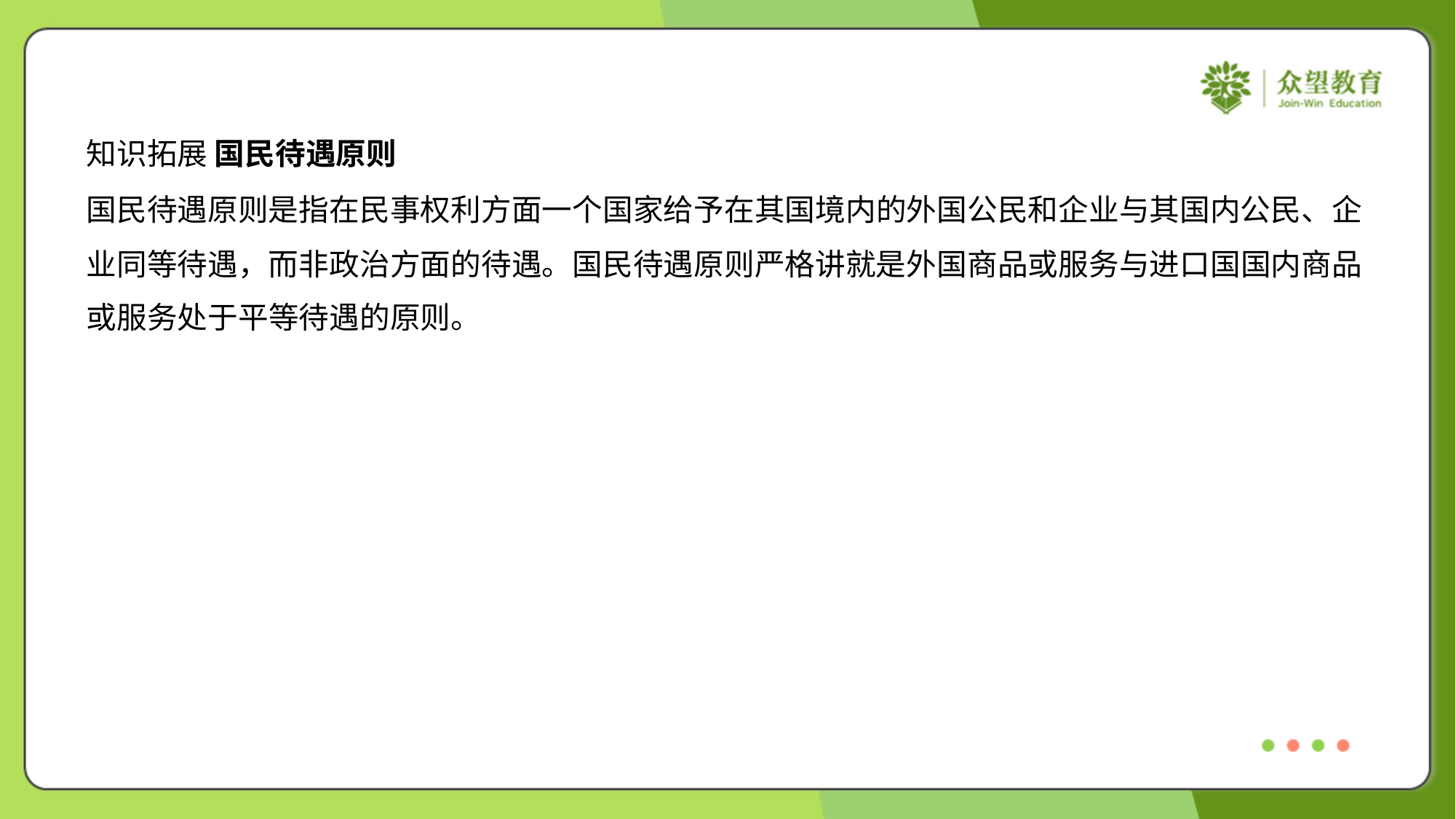

知识拓展 国民待遇原则
国民待遇原则是指在民事权利方面一个国家给予在其国境内的外国公民和企业与其国内公民、企
业同等待遇，而非政治方面的待遇。国民待遇原则严格讲就是外国商品或服务与进口国国内商品
或服务处于平等待遇的原则。